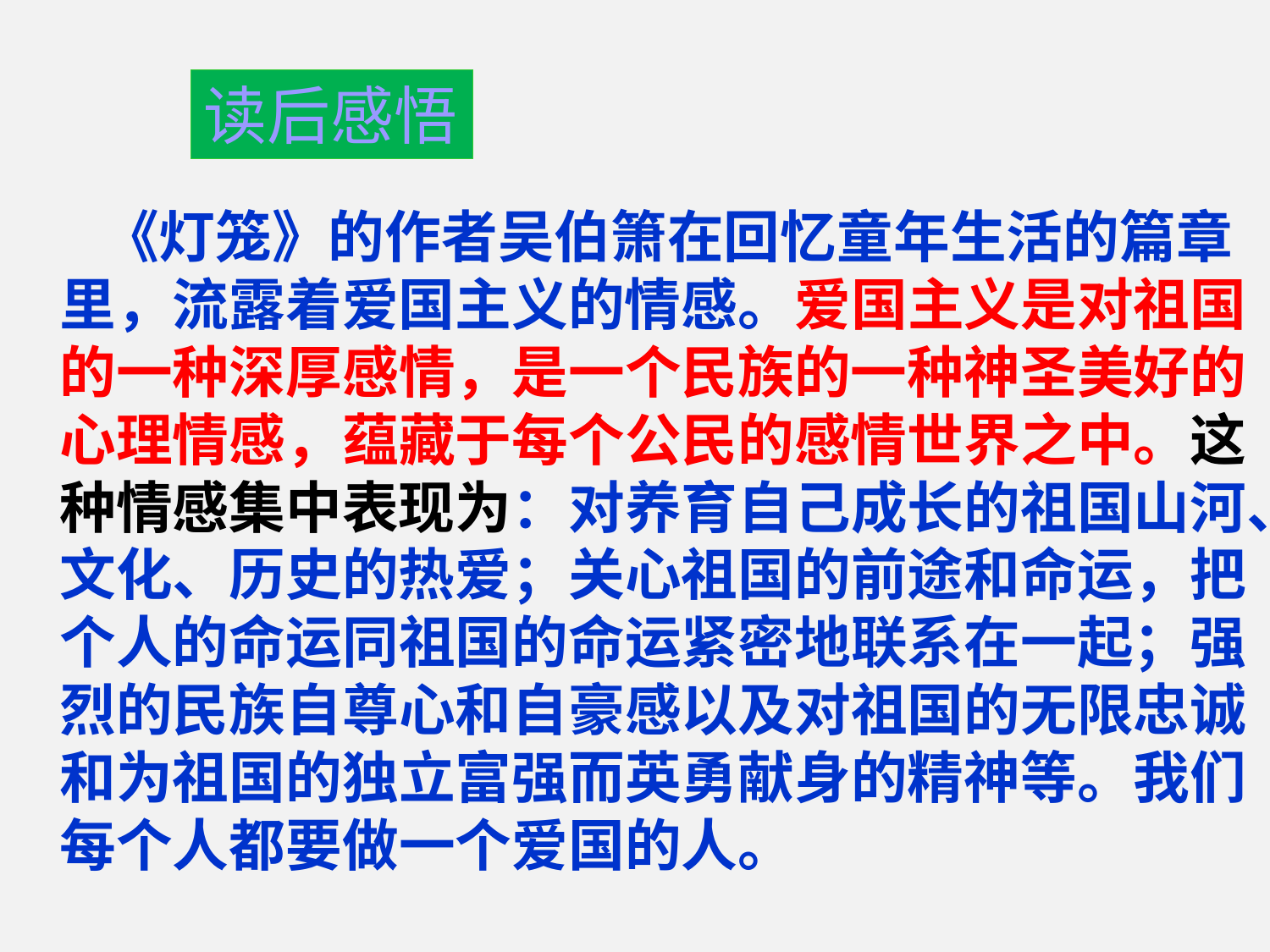

读后感悟
    《灯笼》的作者吴伯箫在回忆童年生活的篇章里，流露着爱国主义的情感。爱国主义是对祖国的一种深厚感情，是一个民族的一种神圣美好的心理情感，蕴藏于每个公民的感情世界之中。这种情感集中表现为：对养育自己成长的祖国山河、文化、历史的热爱；关心祖国的前途和命运，把个人的命运同祖国的命运紧密地联系在一起；强烈的民族自尊心和自豪感以及对祖国的无限忠诚和为祖国的独立富强而英勇献身的精神等。我们每个人都要做一个爱国的人。